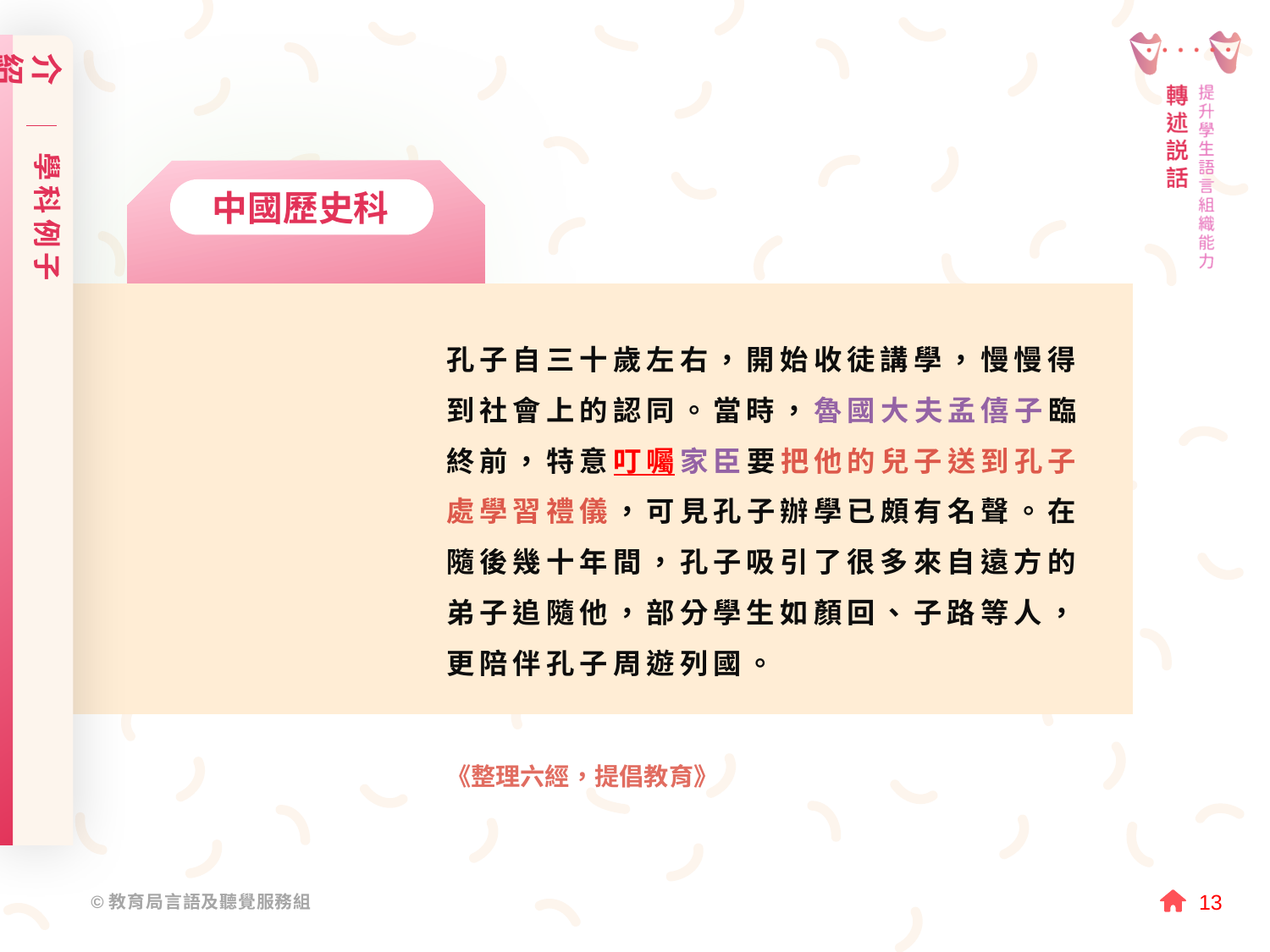

介紹
學科例子

中國歷史科

孔子自三十歲左右，開始收徒講學，慢慢得到社會上的認同。當時，魯國大夫孟僖子臨終前，特意叮囑家臣要把他的兒子送到孔子處學習禮儀，可見孔子辦學已頗有名聲。在隨後幾十年間，孔子吸引了很多來自遠方的弟子追隨他，部分學生如顏回、子路等人，更陪伴孔子周遊列國。
《整理六經，提倡教育》
13